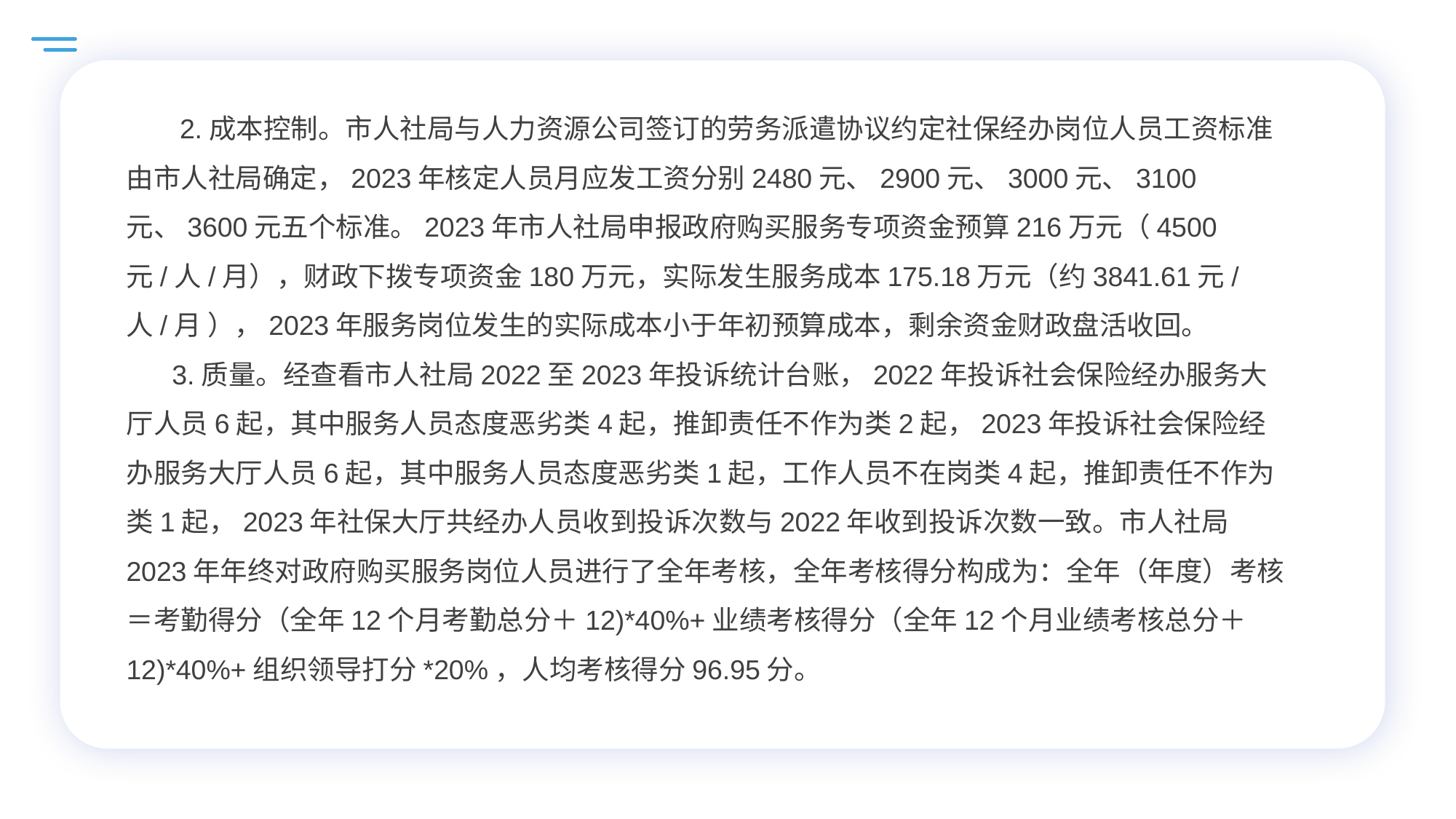

2.成本控制。市人社局与人力资源公司签订的劳务派遣协议约定社保经办岗位人员工资标准由市人社局确定，2023年核定人员月应发工资分别2480元、2900元、3000元、3100元、3600元五个标准。2023年市人社局申报政府购买服务专项资金预算216万元（4500元/人/月），财政下拨专项资金180万元，实际发生服务成本175.18万元（约3841.61元/人/月 ），2023年服务岗位发生的实际成本小于年初预算成本，剩余资金财政盘活收回。
      3.质量。经查看市人社局2022至2023年投诉统计台账，2022年投诉社会保险经办服务大厅人员6起，其中服务人员态度恶劣类4起，推卸责任不作为类2起，2023年投诉社会保险经办服务大厅人员6起，其中服务人员态度恶劣类1起，工作人员不在岗类4起，推卸责任不作为类1起，2023年社保大厅共经办人员收到投诉次数与2022年收到投诉次数一致。市人社局2023年年终对政府购买服务岗位人员进行了全年考核，全年考核得分构成为：全年（年度）考核＝考勤得分（全年12个月考勤总分＋12)*40%+业绩考核得分（全年12个月业绩考核总分＋12)*40%+组织领导打分*20%，人均考核得分96.95分。